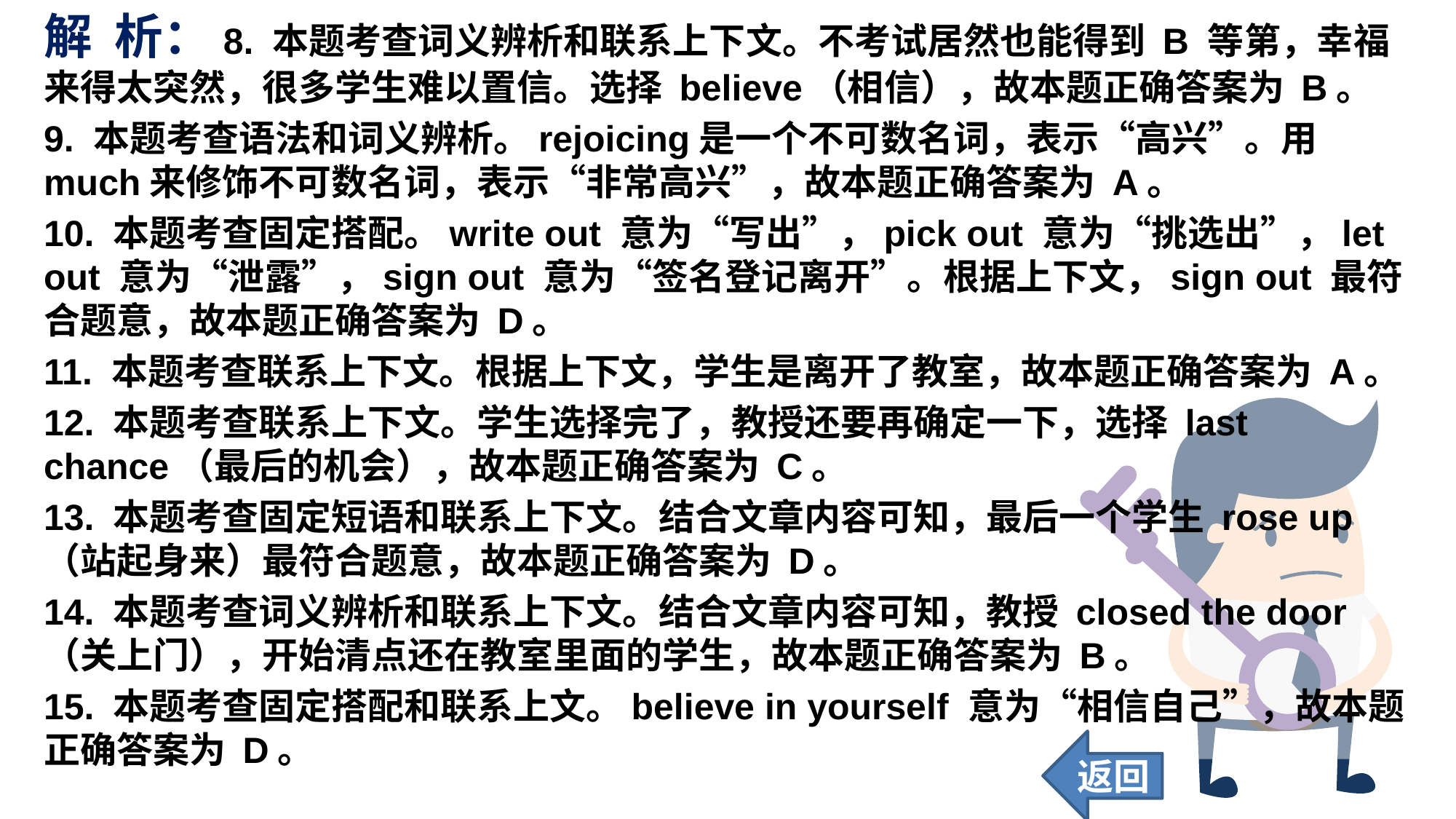

解  析：8. 本题考查词义辨析和联系上下文。不考试居然也能得到 B 等第，幸福来得太突然，很多学生难以置信。选择 believe（相信），故本题正确答案为 B。
9. 本题考查语法和词义辨析。rejoicing是一个不可数名词，表示“高兴”。用much来修饰不可数名词，表示“非常高兴”，故本题正确答案为 A。
10. 本题考查固定搭配。write out 意为“写出”，pick out 意为“挑选出”，let out 意为“泄露”，sign out 意为“签名登记离开”。根据上下文，sign out 最符合题意，故本题正确答案为 D。
11. 本题考查联系上下文。根据上下文，学生是离开了教室，故本题正确答案为 A。
12. 本题考查联系上下文。学生选择完了，教授还要再确定一下，选择 last chance（最后的机会），故本题正确答案为 C。
13. 本题考查固定短语和联系上下文。结合文章内容可知，最后一个学生 rose up（站起身来）最符合题意，故本题正确答案为 D。
14. 本题考查词义辨析和联系上下文。结合文章内容可知，教授 closed the door（关上门），开始清点还在教室里面的学生，故本题正确答案为 B。
15. 本题考查固定搭配和联系上文。believe in yourself 意为“相信自己”，故本题正确答案为 D。

返回
24